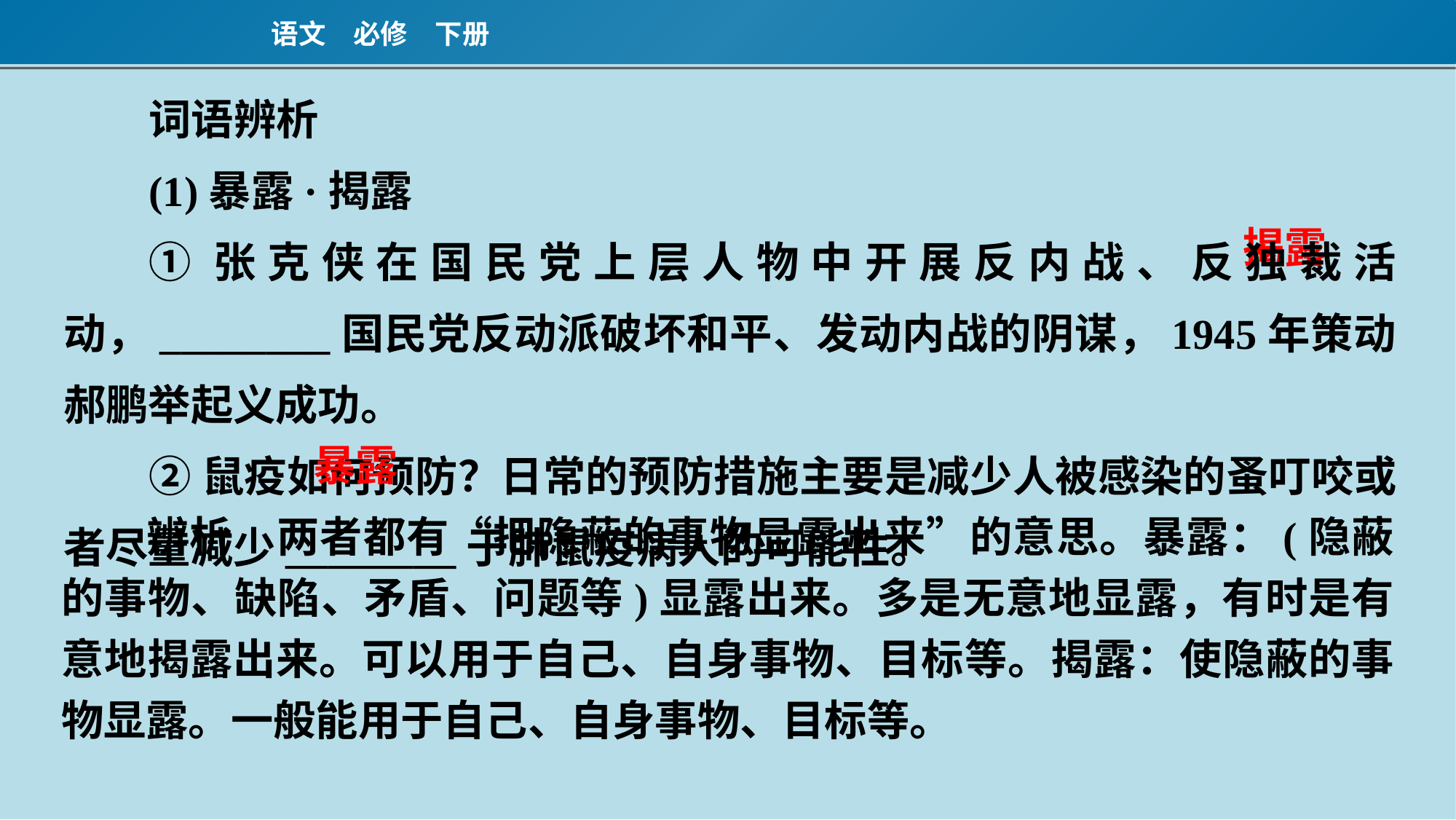

词语辨析
(1)暴露·揭露
①张克侠在国民党上层人物中开展反内战、反独裁活动，________国民党反动派破坏和平、发动内战的阴谋，1945年策动郝鹏举起义成功。
②鼠疫如何预防？日常的预防措施主要是减少人被感染的蚤叮咬或者尽量减少________于肺鼠疫病人的可能性。
揭露
暴露
辨析　两者都有“把隐蔽的事物显露出来”的意思。暴露：(隐蔽的事物、缺陷、矛盾、问题等)显露出来。多是无意地显露，有时是有意地揭露出来。可以用于自己、自身事物、目标等。揭露：使隐蔽的事物显露。一般能用于自己、自身事物、目标等。